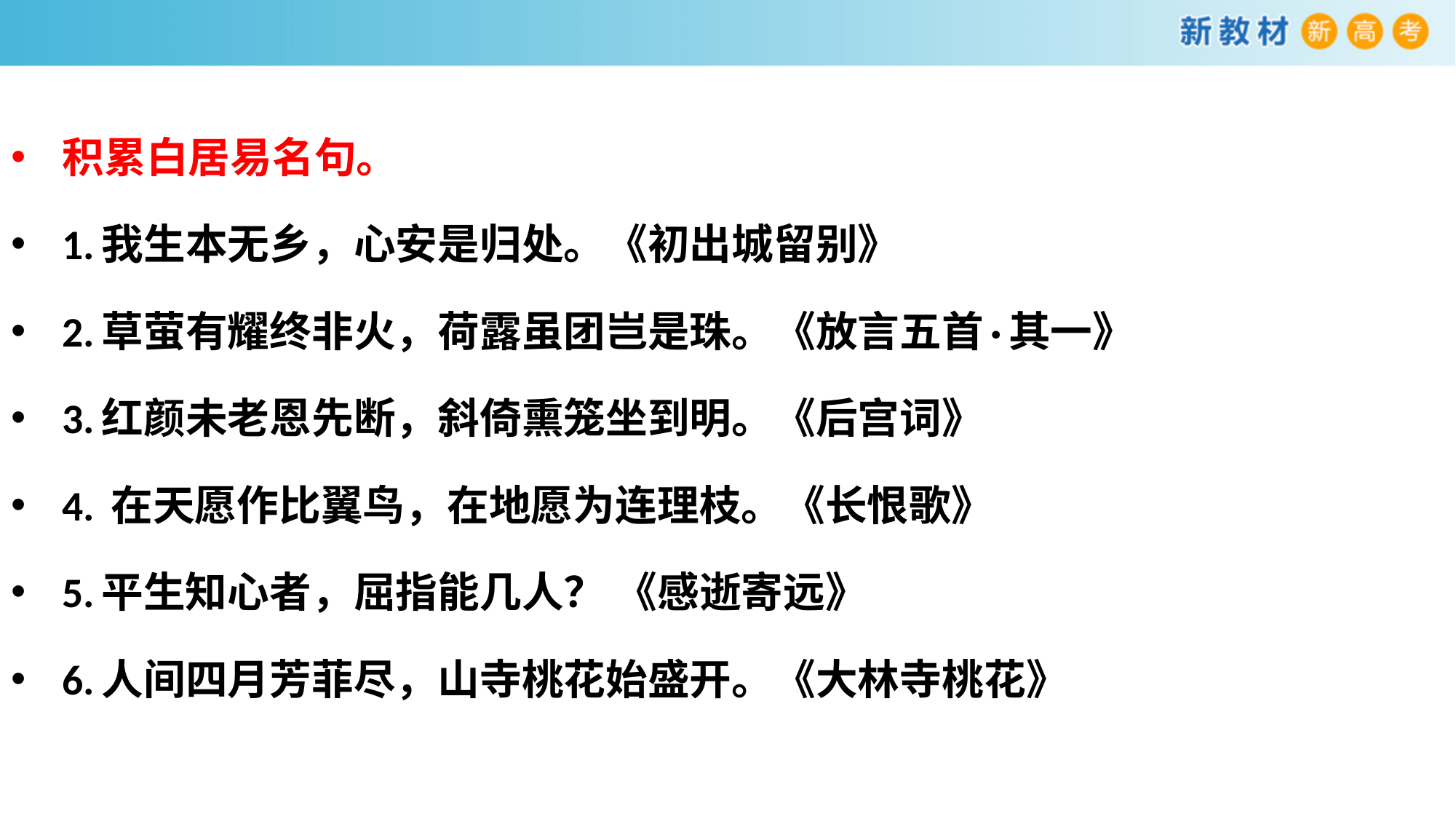

积累白居易名句。
1.我生本无乡，心安是归处。《初出城留别》
2.草萤有耀终非火，荷露虽团岂是珠。《放言五首·其一》
3.红颜未老恩先断，斜倚熏笼坐到明。《后宫词》
4. 在天愿作比翼鸟，在地愿为连理枝。《长恨歌》
5.平生知心者，屈指能几人？ 《感逝寄远》
6.人间四月芳菲尽，山寺桃花始盛开。《大林寺桃花》